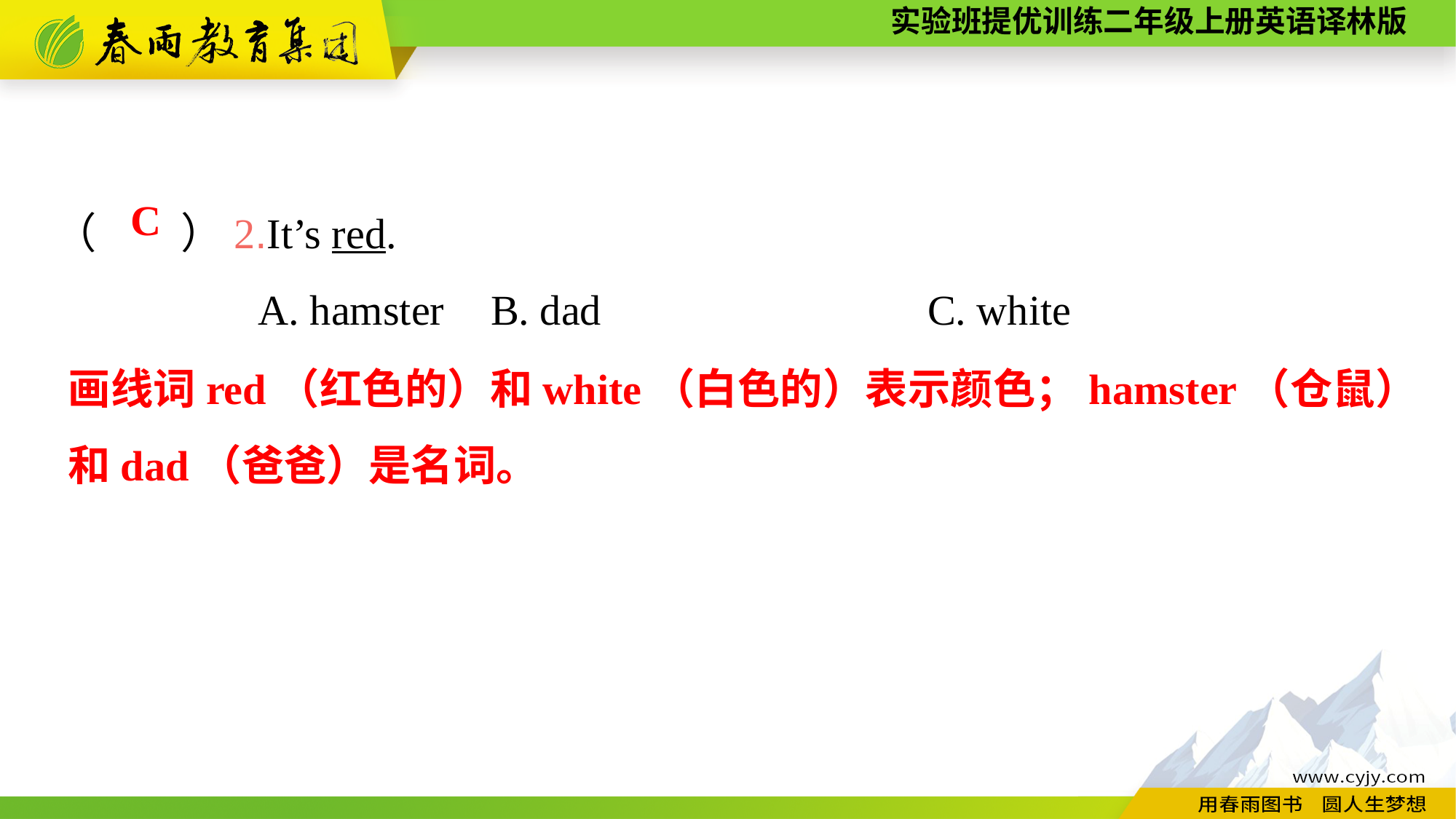

（　　）2.It’s red.
A. hamster	B. dad			C. white
C
画线词red（红色的）和white（白色的）表示颜色；hamster（仓鼠）和dad（爸爸）是名词。